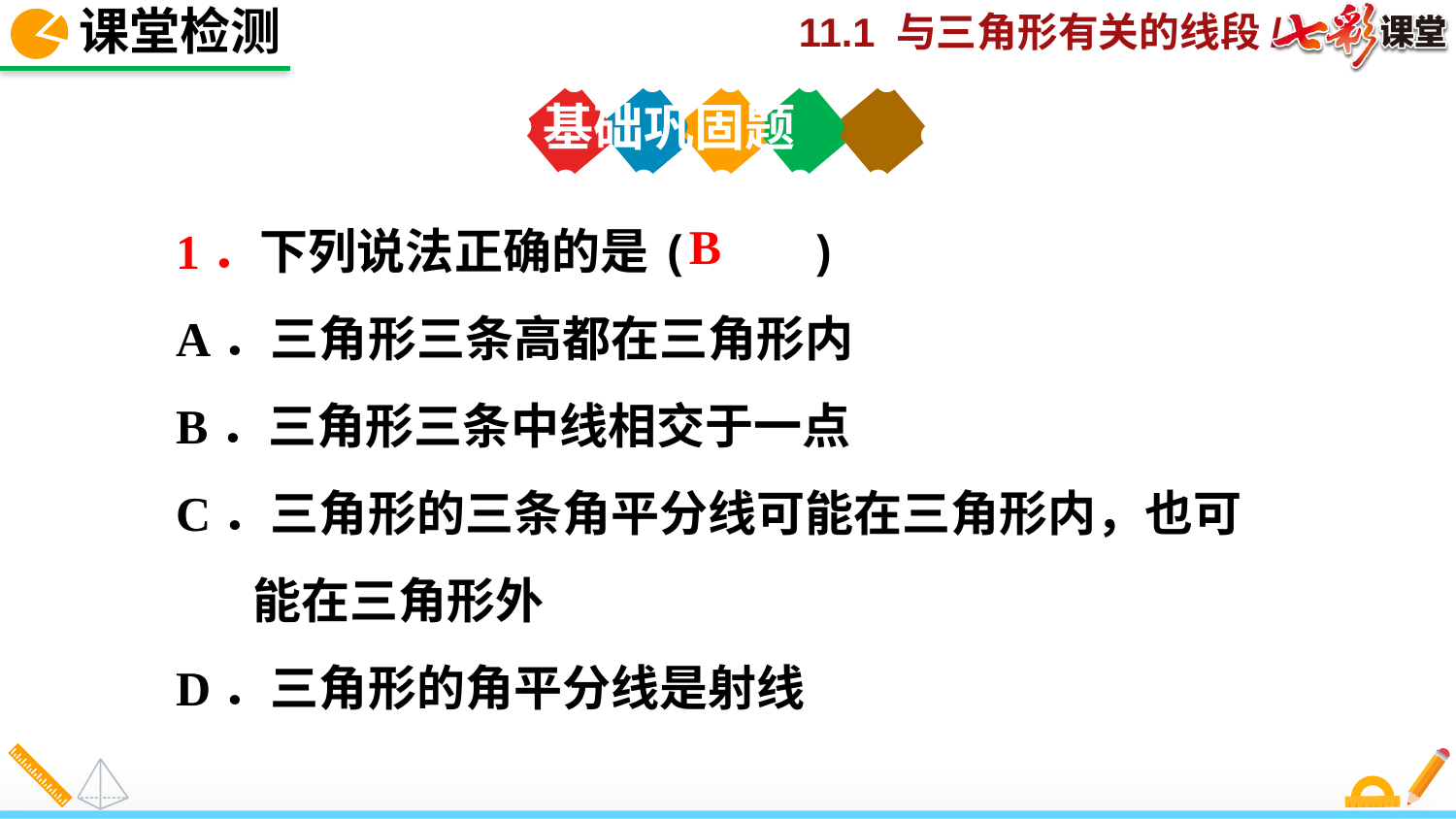

课堂检测

基础巩固题

1．下列说法正确的是(　　)
A．三角形三条高都在三角形内
B．三角形三条中线相交于一点
C．三角形的三条角平分线可能在三角形内，也可
      能在三角形外
D．三角形的角平分线是射线

B